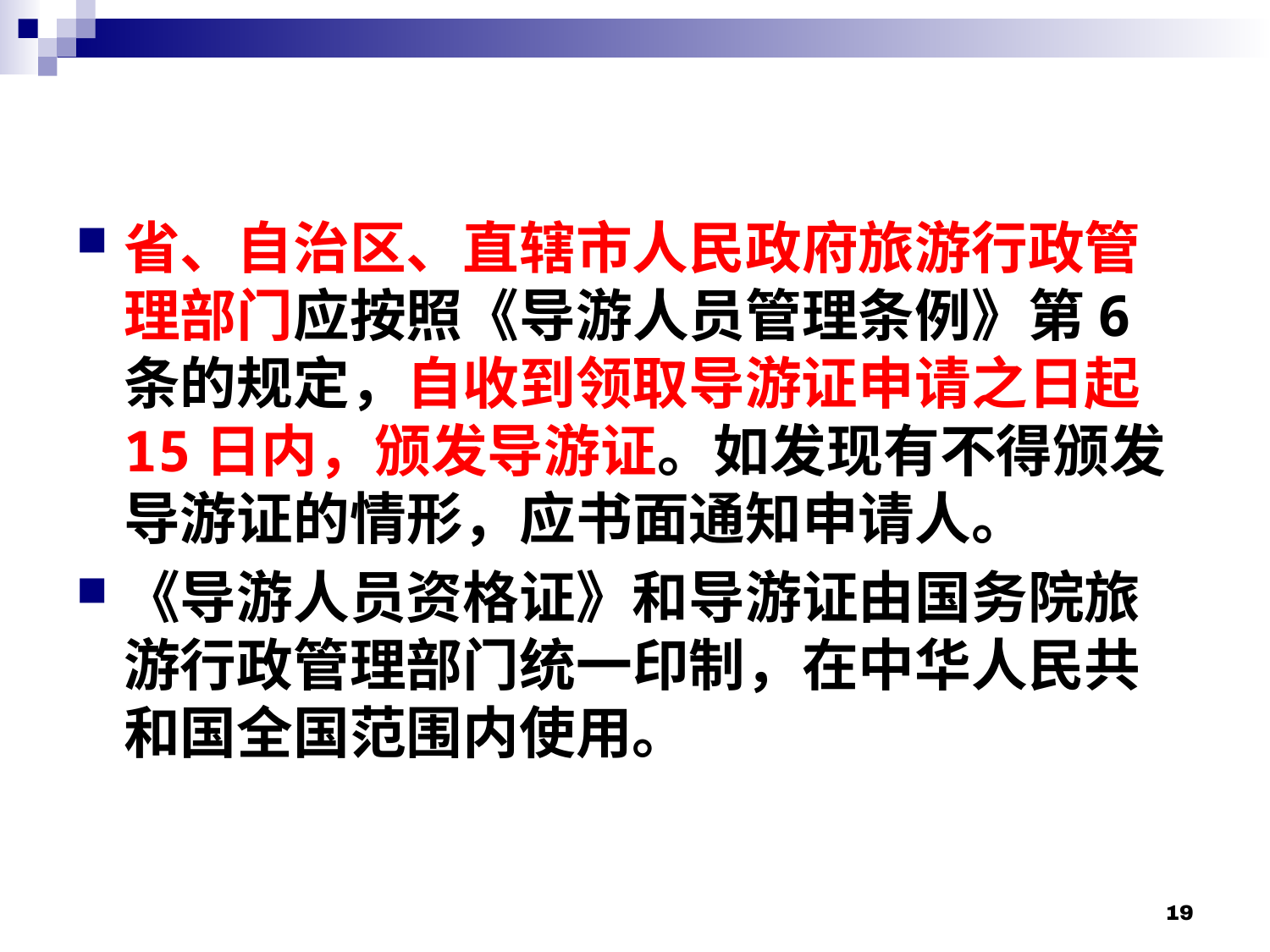

省、自治区、直辖市人民政府旅游行政管理部门应按照《导游人员管理条例》第6条的规定，自收到领取导游证申请之日起15日内，颁发导游证。如发现有不得颁发导游证的情形，应书面通知申请人。
《导游人员资格证》和导游证由国务院旅游行政管理部门统一印制，在中华人民共和国全国范围内使用。
19